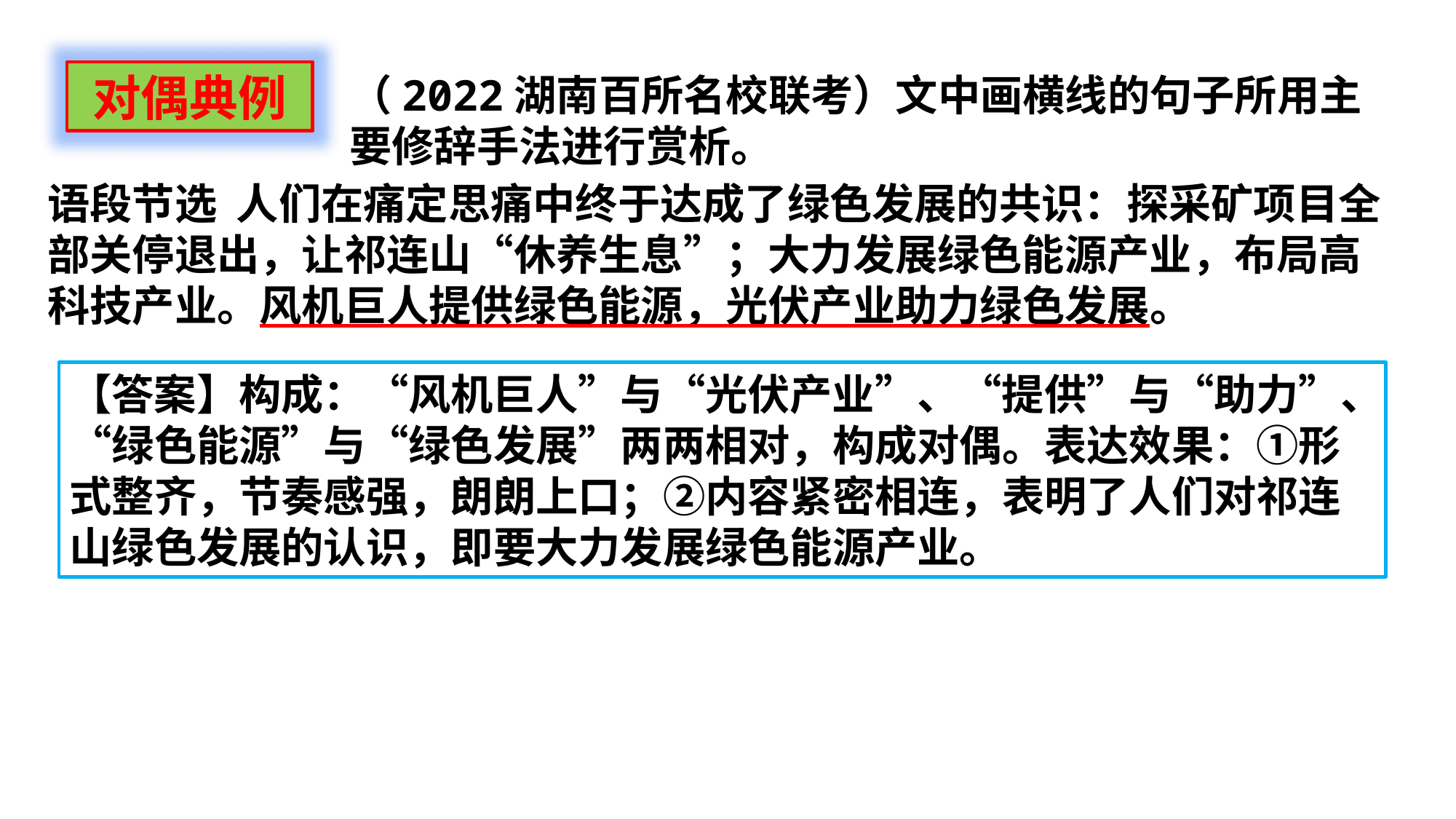

对偶典例
（2022湖南百所名校联考）文中画横线的句子所用主要修辞手法进行赏析。
语段节选  人们在痛定思痛中终于达成了绿色发展的共识：探采矿项目全部关停退出，让祁连山“休养生息”；大力发展绿色能源产业，布局高科技产业。风机巨人提供绿色能源，光伏产业助力绿色发展。
【答案】构成：“风机巨人”与“光伏产业”、“提供”与“助力”、“绿色能源”与“绿色发展”两两相对，构成对偶。表达效果：①形式整齐，节奏感强，朗朗上口；②内容紧密相连，表明了人们对祁连山绿色发展的认识，即要大力发展绿色能源产业。